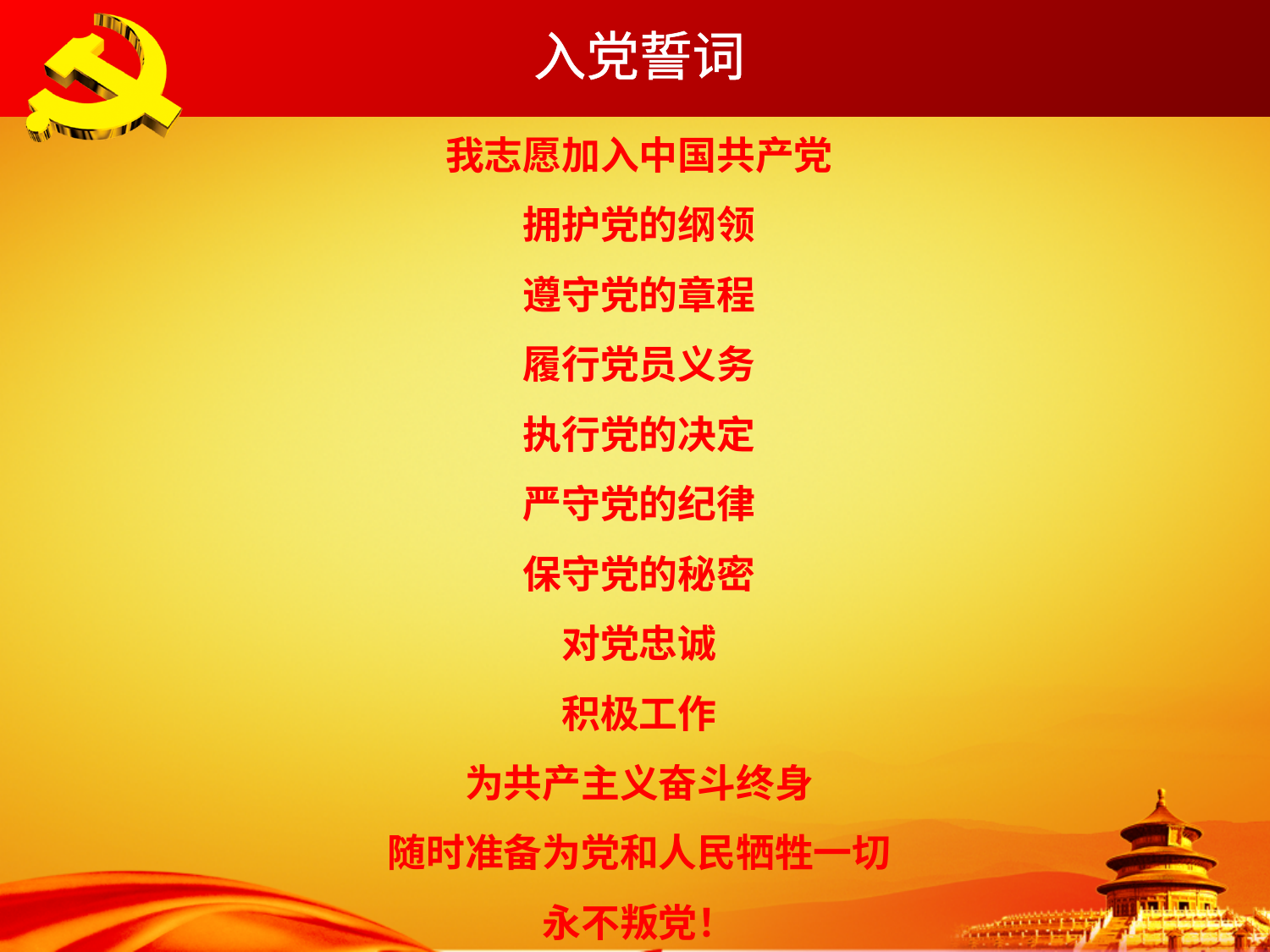

入党誓词
我志愿加入中国共产党
拥护党的纲领
遵守党的章程
履行党员义务
执行党的决定
严守党的纪律
保守党的秘密
对党忠诚
积极工作
为共产主义奋斗终身
随时准备为党和人民牺牲一切
永不叛党！